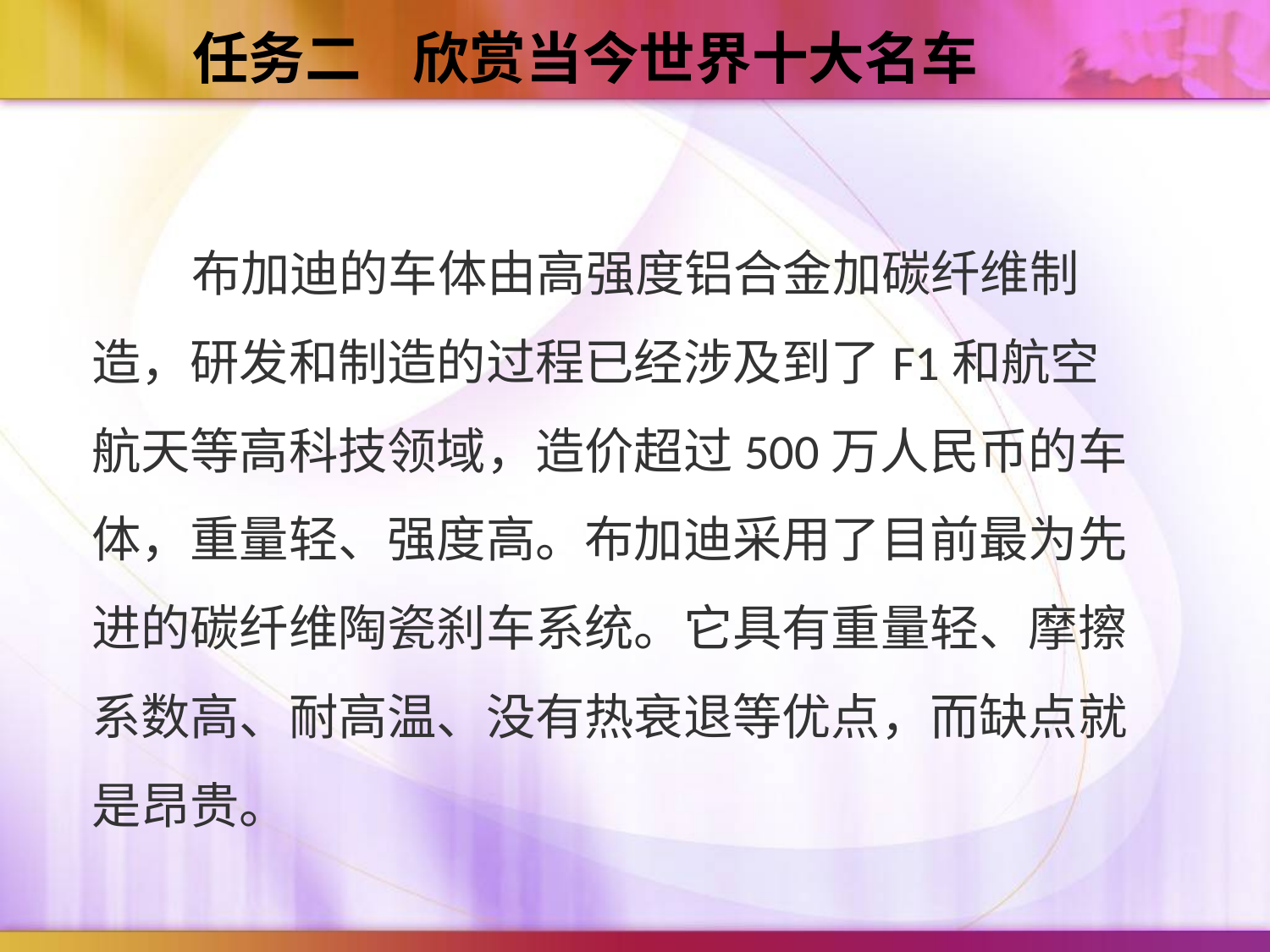

任务二    欣赏当今世界十大名车
        布加迪的车体由高强度铝合金加碳纤维制造，研发和制造的过程已经涉及到了F1和航空航天等高科技领域，造价超过500万人民币的车体，重量轻、强度高。布加迪采用了目前最为先进的碳纤维陶瓷刹车系统。它具有重量轻、摩擦系数高、耐高温、没有热衰退等优点，而缺点就是昂贵。